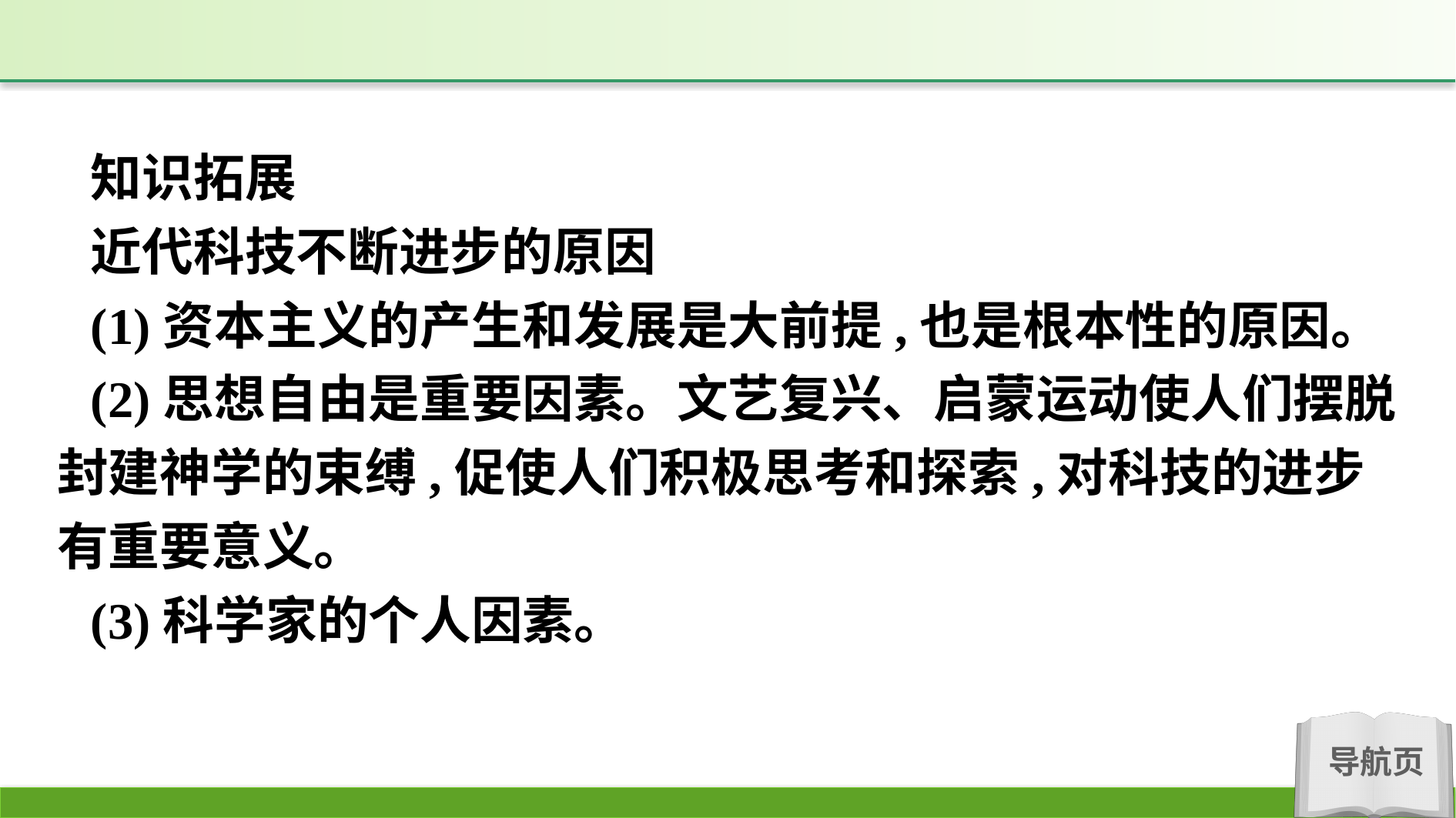

知识拓展
近代科技不断进步的原因
(1)资本主义的产生和发展是大前提,也是根本性的原因。
(2)思想自由是重要因素。文艺复兴、启蒙运动使人们摆脱封建神学的束缚,促使人们积极思考和探索,对科技的进步有重要意义。
(3)科学家的个人因素。